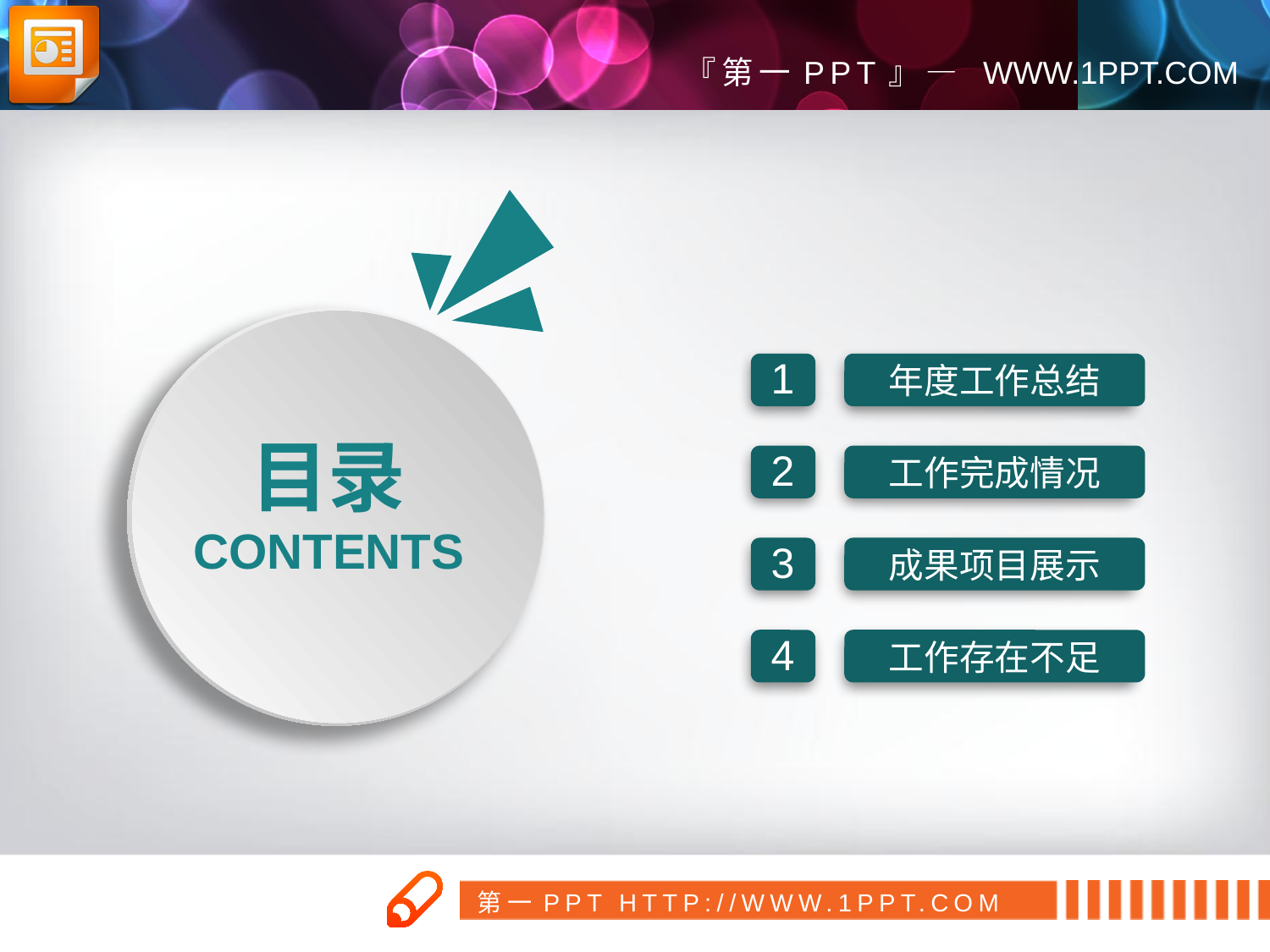

1

年度工作总结
目录
2

工作完成情况
CONTENTS
3

成果项目展示
4

工作存在不足